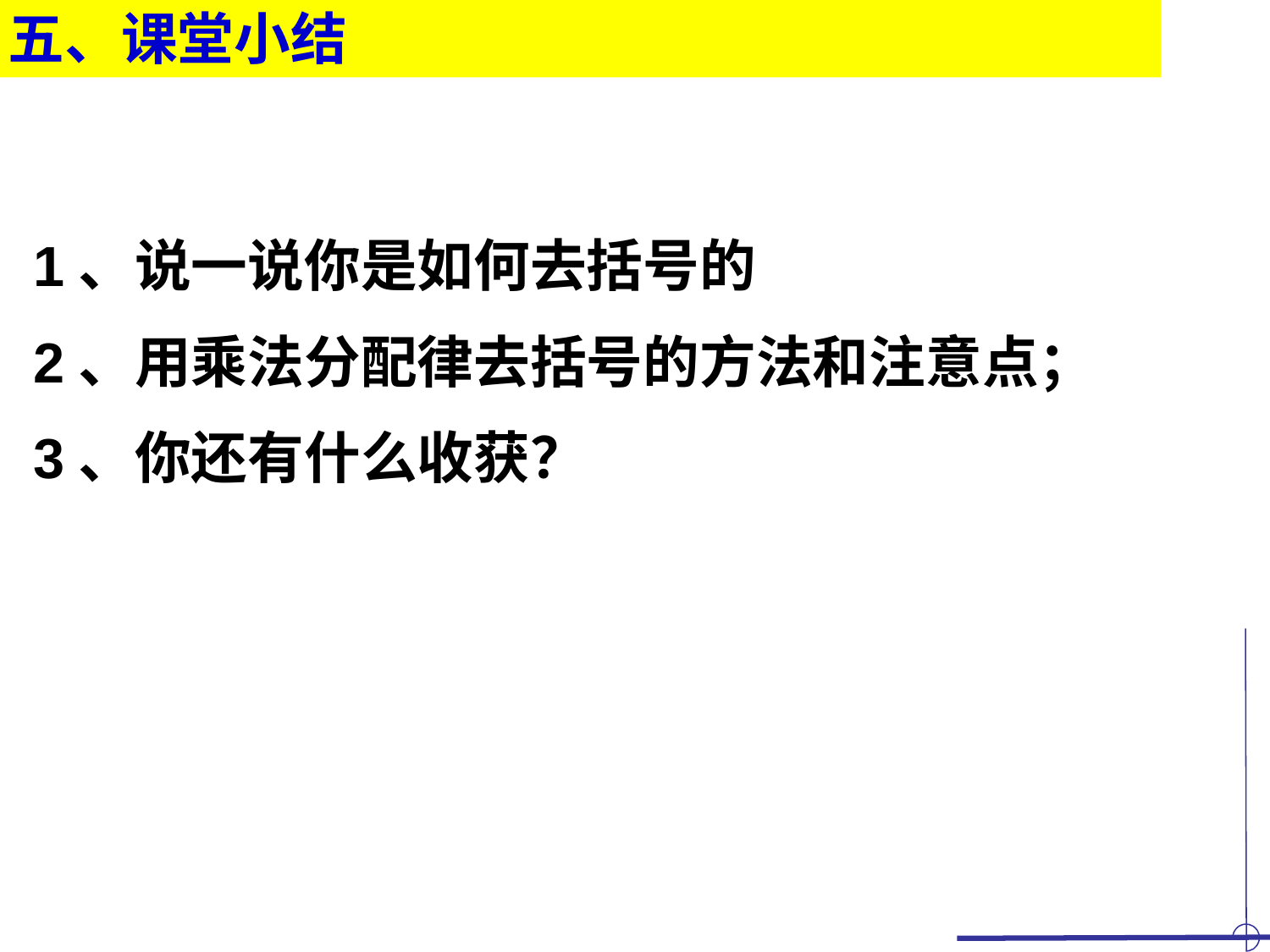

五、课堂小结
1、说一说你是如何去括号的
2、用乘法分配律去括号的方法和注意点；
3、你还有什么收获？